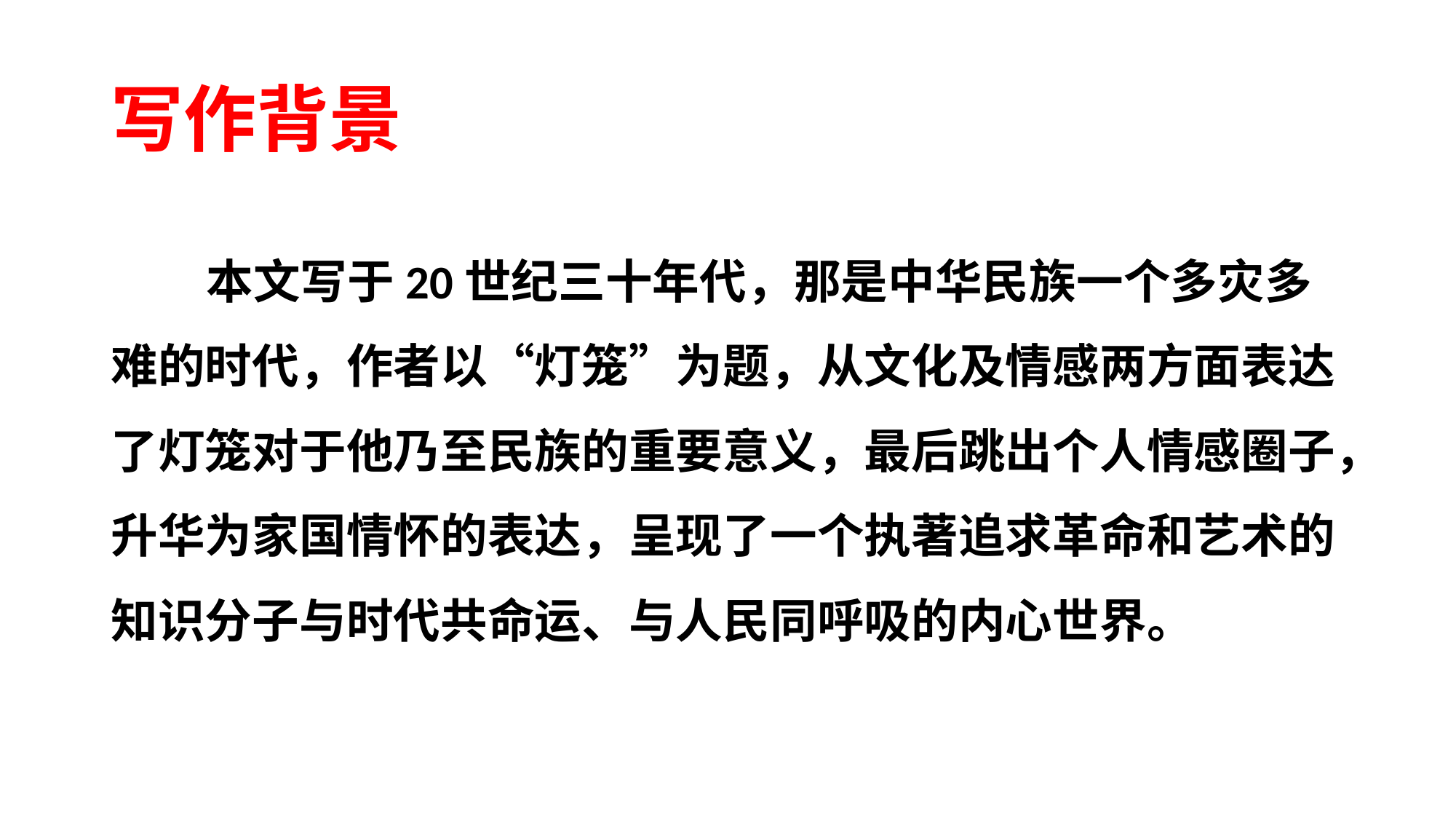

# 写作背景
        本文写于20世纪三十年代，那是中华民族一个多灾多难的时代，作者以“灯笼”为题，从文化及情感两方面表达了灯笼对于他乃至民族的重要意义，最后跳出个人情感圈子，升华为家国情怀的表达，呈现了一个执著追求革命和艺术的知识分子与时代共命运、与人民同呼吸的内心世界。